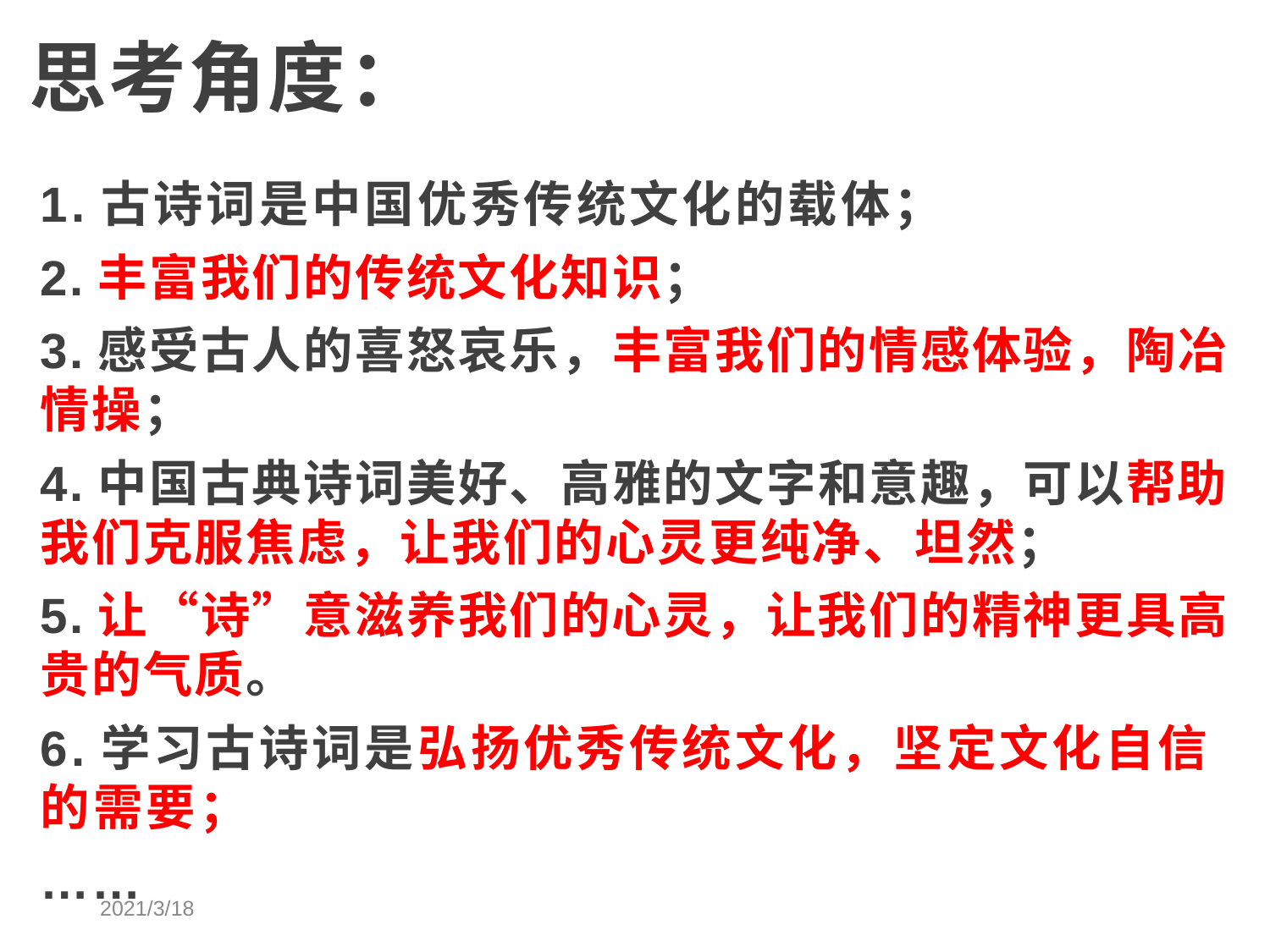

思考角度：
1.古诗词是中国优秀传统文化的载体；
2.丰富我们的传统文化知识；
3.感受古人的喜怒哀乐，丰富我们的情感体验，陶冶情操；
4.中国古典诗词美好、高雅的文字和意趣，可以帮助我们克服焦虑，让我们的心灵更纯净、坦然；
5.让“诗”意滋养我们的心灵，让我们的精神更具高贵的气质。
6.学习古诗词是弘扬优秀传统文化，坚定文化自信的需要；
……
2021/3/18